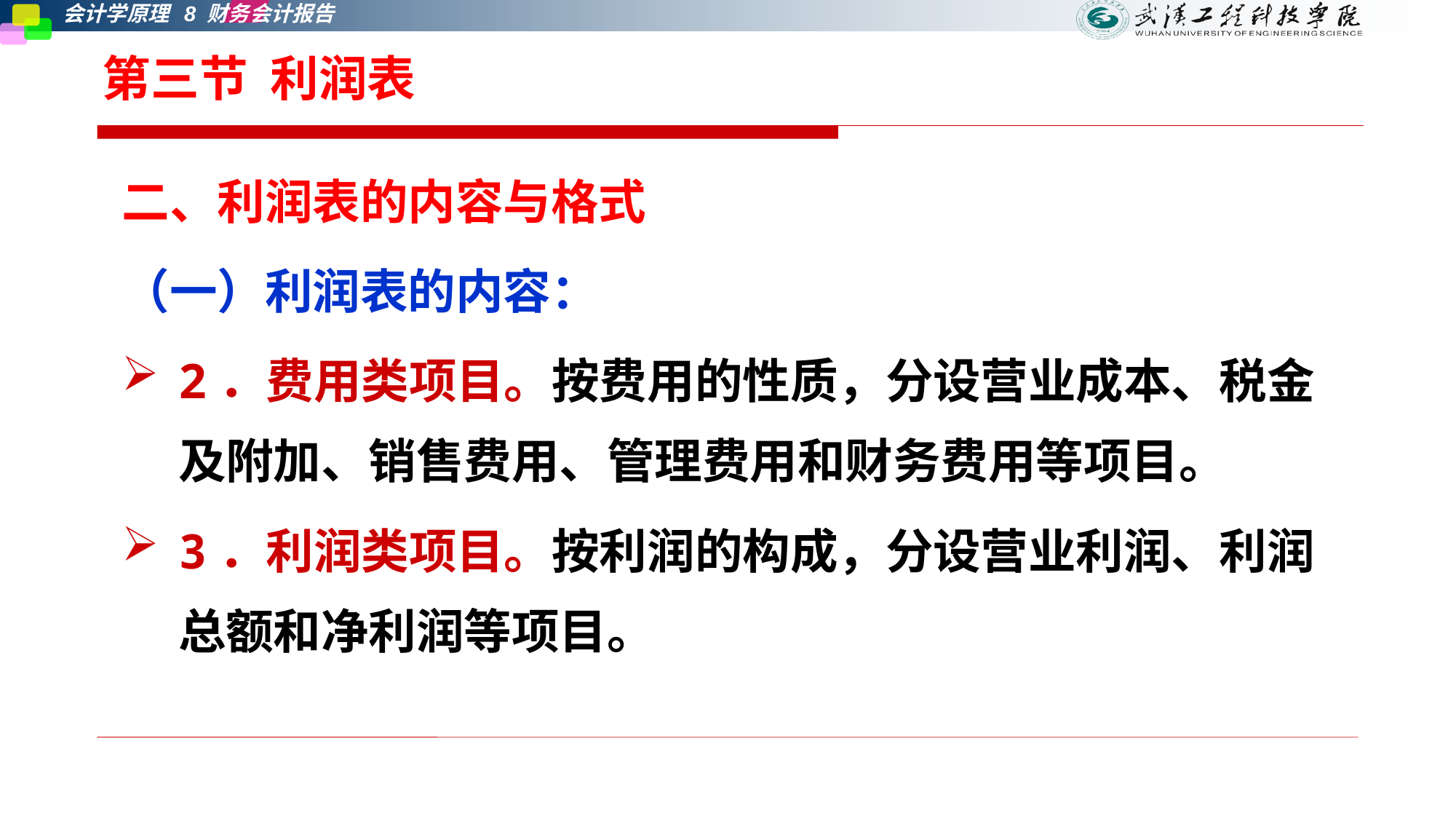

# 第三节  利润表
二、利润表的内容与格式
（一）利润表的内容：
2．费用类项目。按费用的性质，分设营业成本、税金及附加、销售费用、管理费用和财务费用等项目。
3．利润类项目。按利润的构成，分设营业利润、利润总额和净利润等项目。